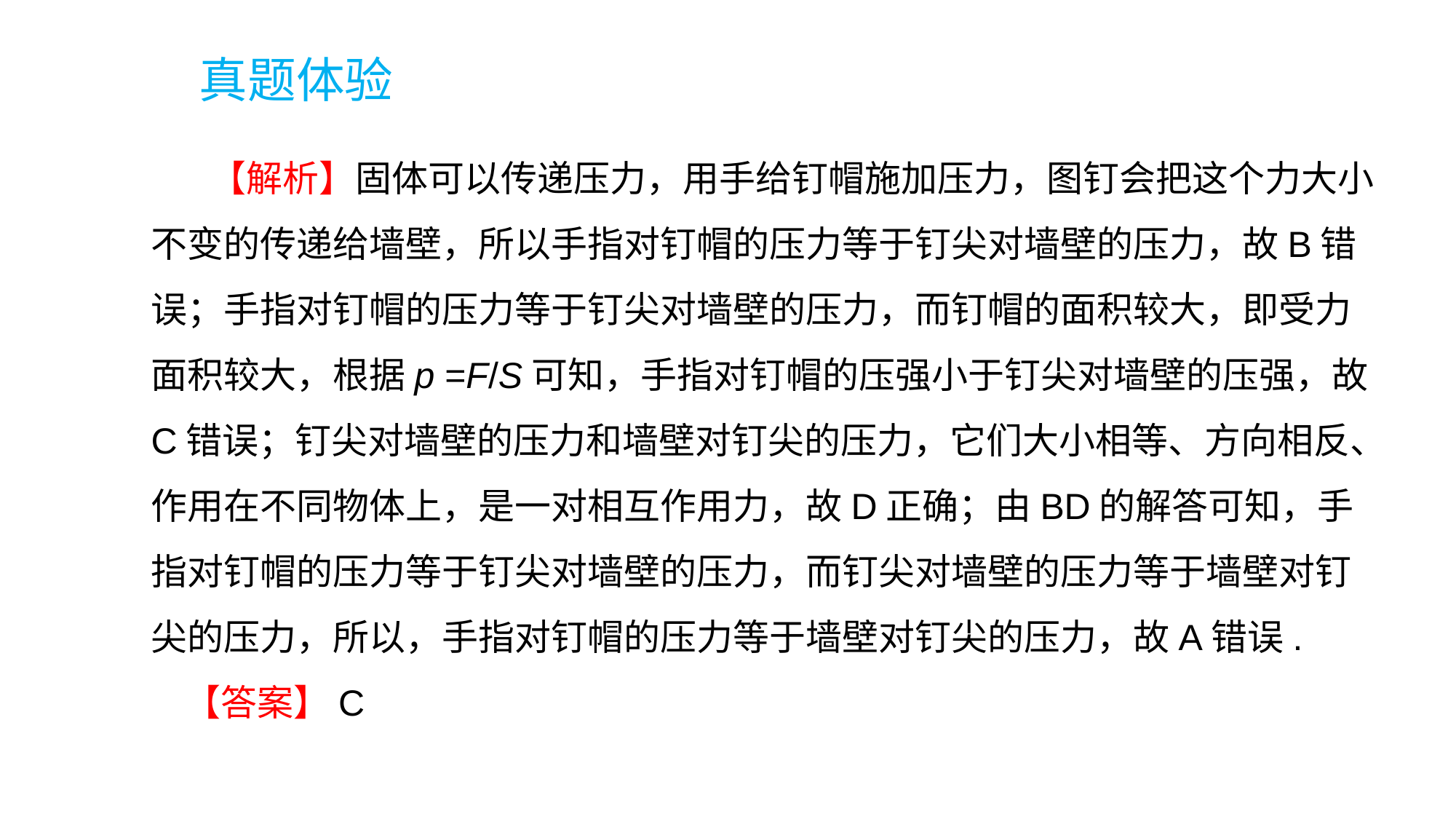

真题体验
                【解析】固体可以传递压力，用手给钉帽施加压力，图钉会把这个力大小不变的传递给墙壁，所以手指对钉帽的压力等于钉尖对墙壁的压力，故B错误；手指对钉帽的压力等于钉尖对墙壁的压力，而钉帽的面积较大，即受力面积较大，根据p =F/S可知，手指对钉帽的压强小于钉尖对墙壁的压强，故C错误；钉尖对墙壁的压力和墙壁对钉尖的压力，它们大小相等、方向相反、作用在不同物体上，是一对相互作用力，故D正确；由BD的解答可知，手指对钉帽的压力等于钉尖对墙壁的压力，而钉尖对墙壁的压力等于墙壁对钉尖的压力，所以，手指对钉帽的压力等于墙壁对钉尖的压力，故A错误.
   【答案】C